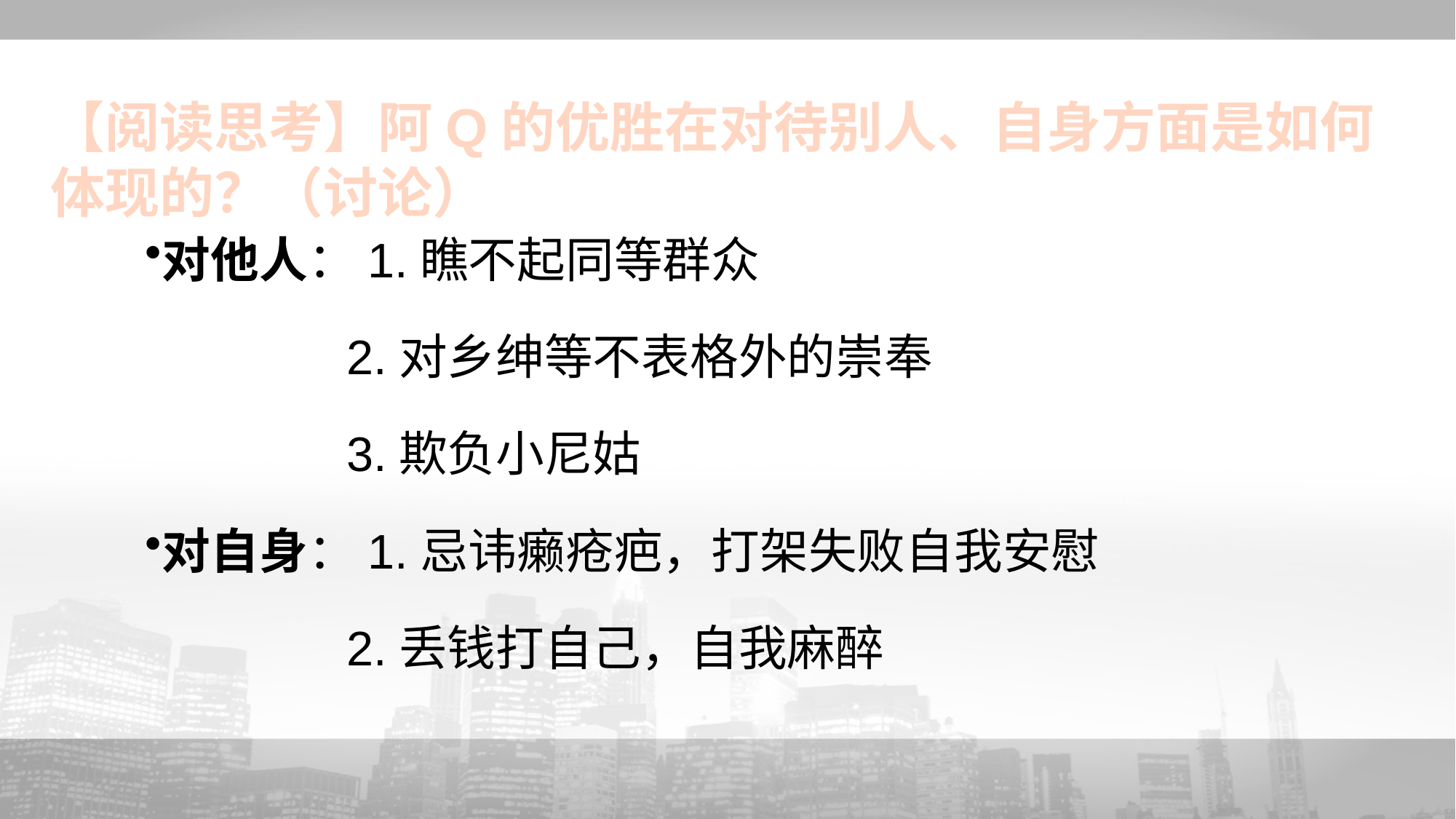

# 【阅读思考】阿Q的优胜在对待别人、自身方面是如何体现的？（讨论）

对他人：1.瞧不起同等群众
               2.对乡绅等不表格外的崇奉
               3.欺负小尼姑
对自身：1.忌讳癞疮疤，打架失败自我安慰
               2.丢钱打自己，自我麻醉